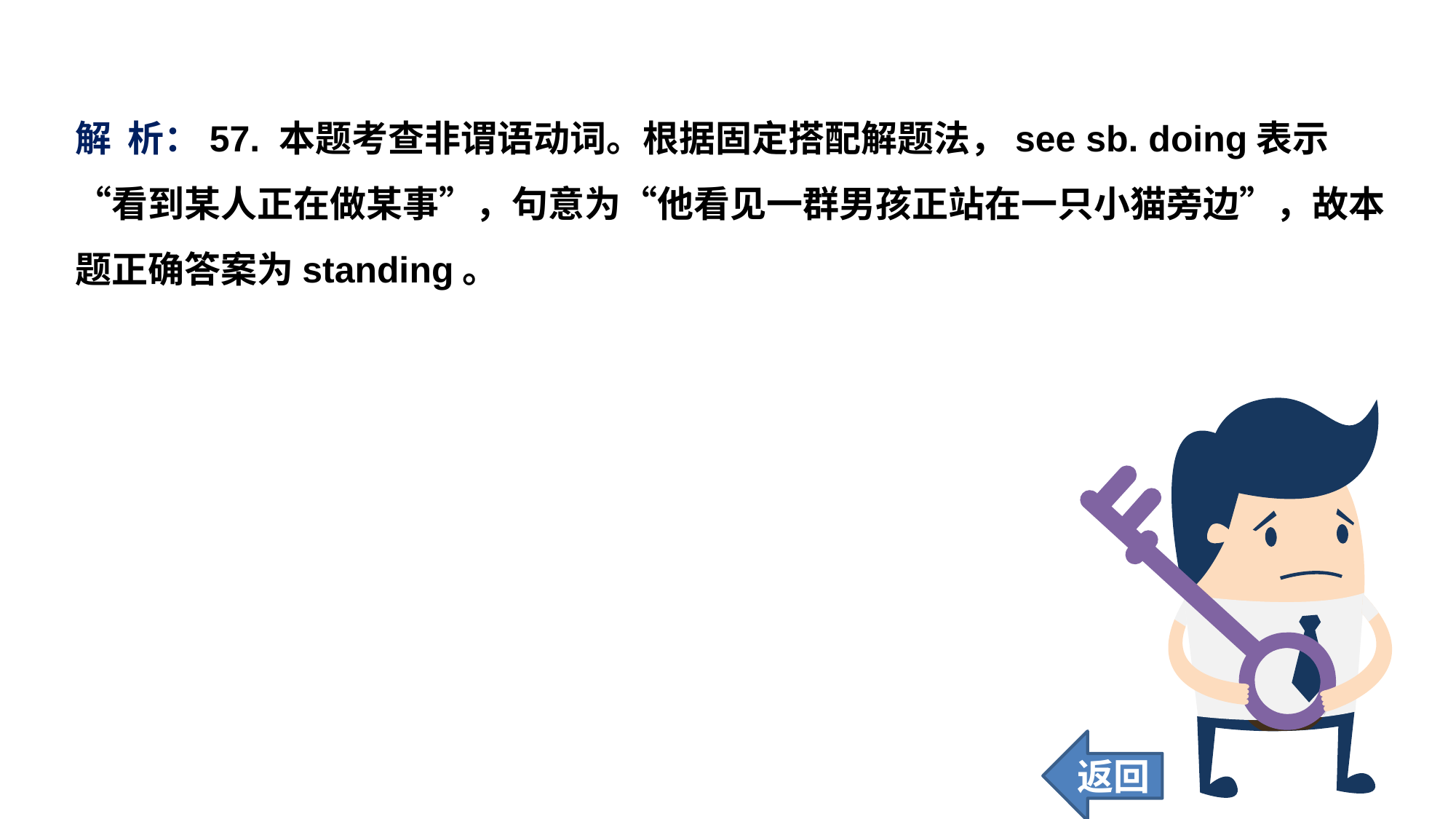

解  析：57. 本题考查非谓语动词。根据固定搭配解题法，see sb. doing表示“看到某人正在做某事”，句意为“他看见一群男孩正站在一只小猫旁边”，故本题正确答案为standing。

返回
245